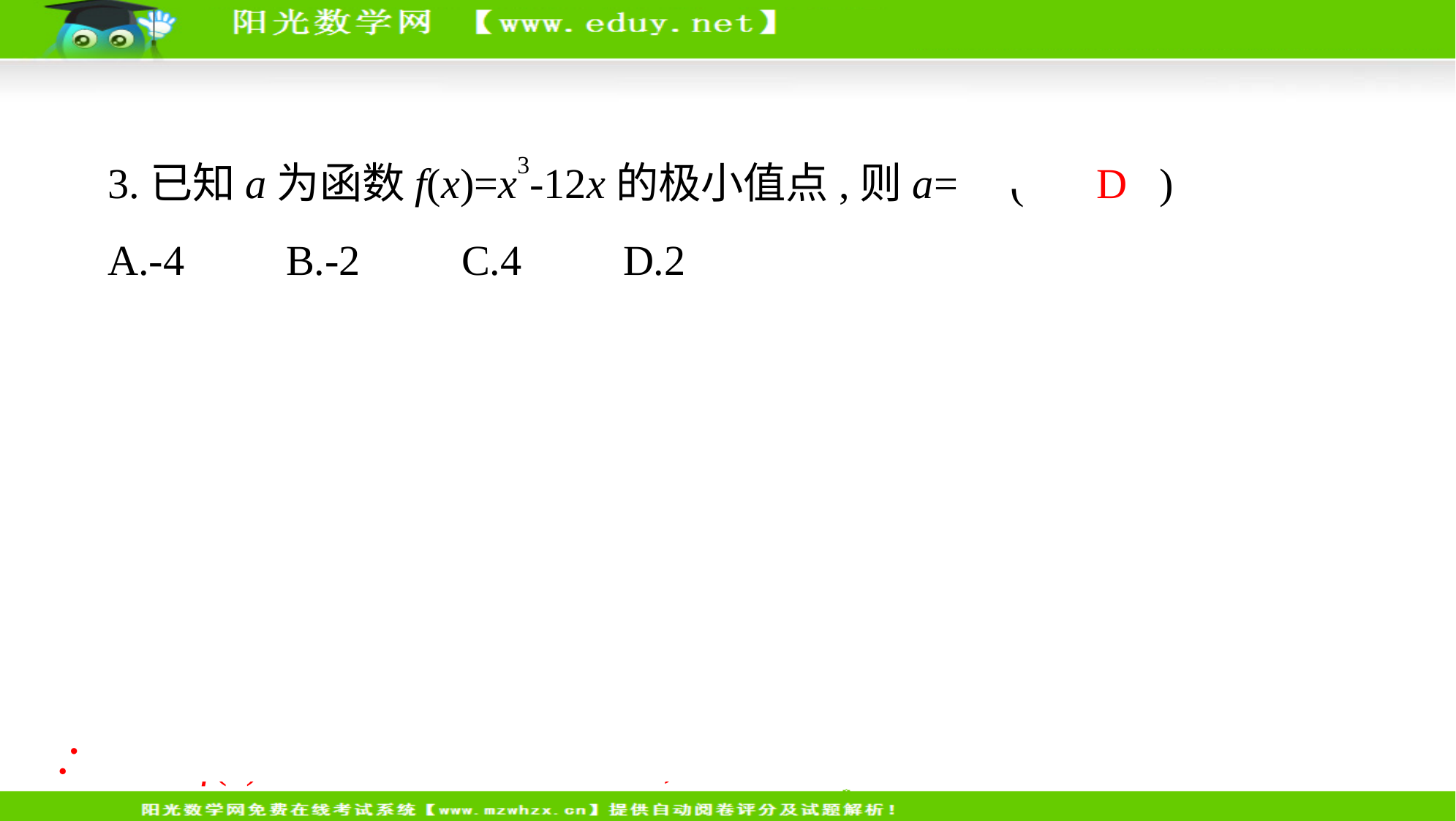

3.已知a为函数f(x)=x3-12x的极小值点,则a= (　 D   )
A.-4　    B.-2　    C.4　    D.2

解析   　由题意可得f '(x)=3x2-12=3(x-2)(x+2),令f '(x)=0,得x=-2或x=2,则f '(x), f(x)随x的变化情况如下表:

| x | (-∞,-2) | -2 | (-2,2) | 2 | (2,+∞) |
| --- | --- | --- | --- | --- | --- |
| f '(x) | + | 0 | - | 0 | + |
| f(x) | ↗ | 极大值 | ↘ | 极小值 | ↗ |
∴函数f(x)在x=2处取得极小值,则a=2.故选D.